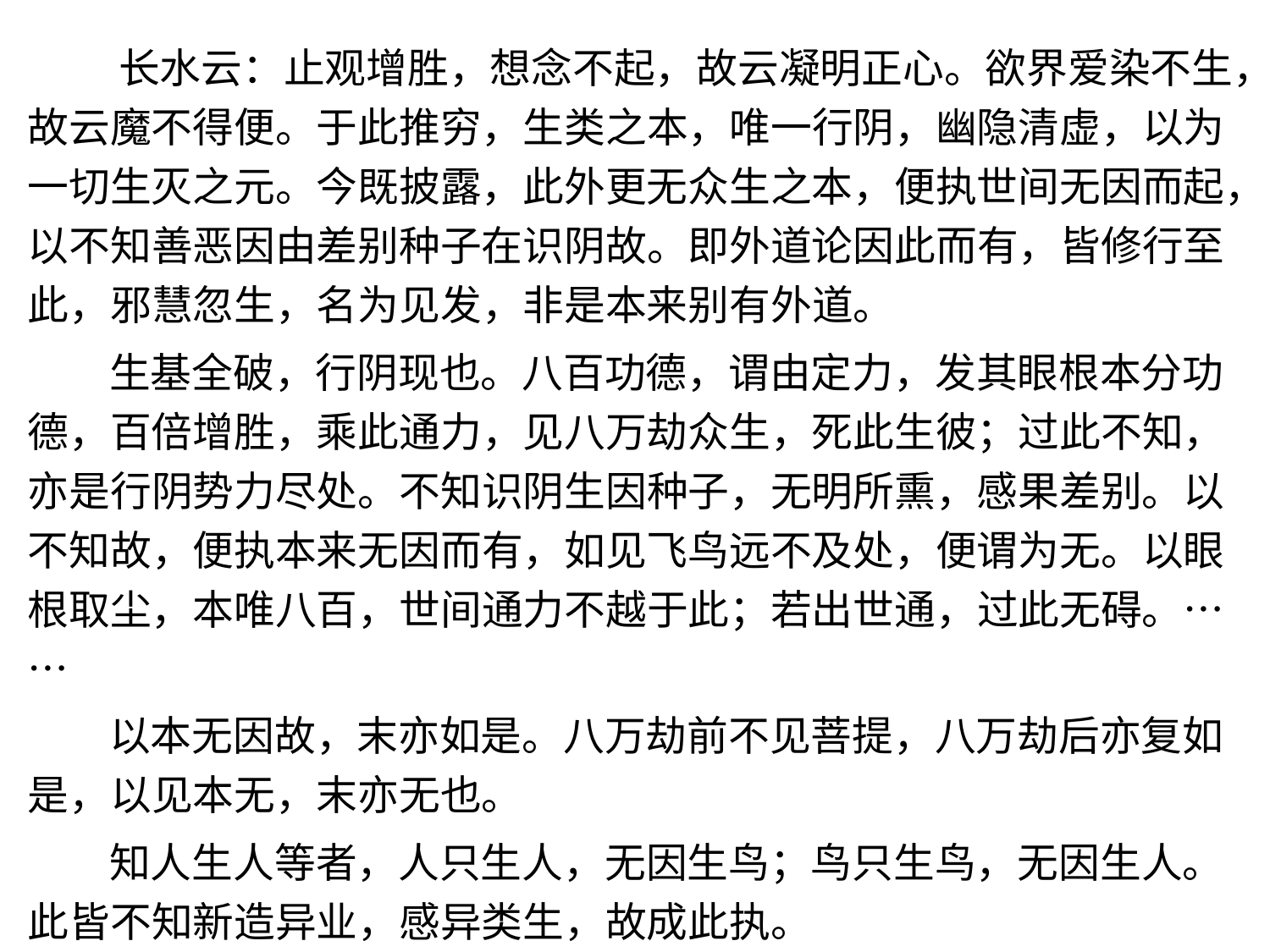

长水云：止观增胜，想念不起，故云凝明正心。欲界爱染不生，故云魔不得便。于此推穷，生类之本，唯一行阴，幽隐清虚，以为一切生灭之元。今既披露，此外更无众生之本，便执世间无因而起，以不知善恶因由差别种子在识阴故。即外道论因此而有，皆修行至此，邪慧忽生，名为见发，非是本来别有外道。
        生基全破，行阴现也。八百功德，谓由定力，发其眼根本分功德，百倍增胜，乘此通力，见八万劫众生，死此生彼；过此不知，亦是行阴势力尽处。不知识阴生因种子，无明所熏，感果差别。以不知故，便执本来无因而有，如见飞鸟远不及处，便谓为无。以眼根取尘，本唯八百，世间通力不越于此；若出世通，过此无碍。……
        以本无因故，末亦如是。八万劫前不见菩提，八万劫后亦复如是，以见本无，末亦无也。
        知人生人等者，人只生人，无因生鸟；鸟只生鸟，无因生人。此皆不知新造异业，感异类生，故成此执。